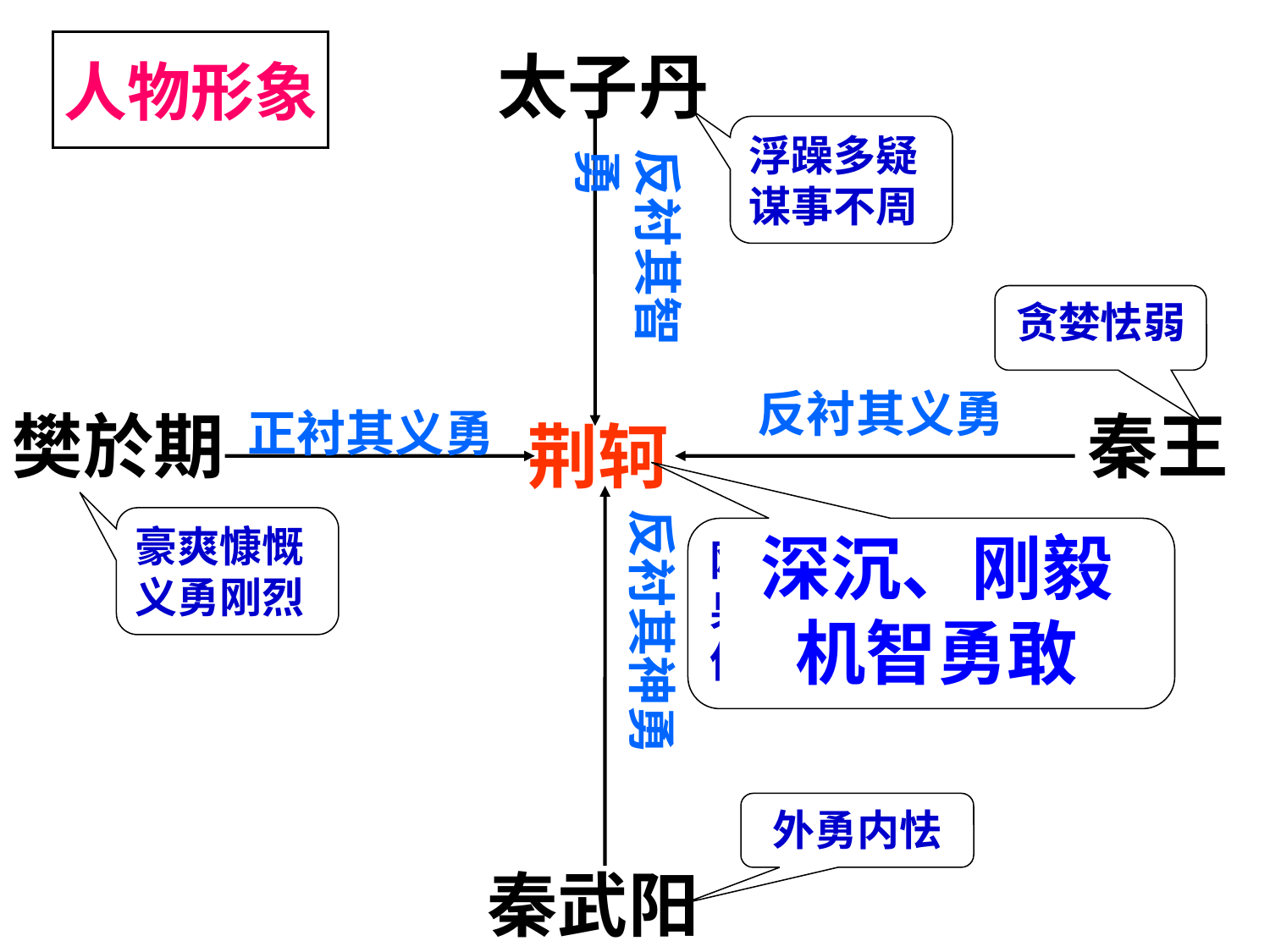

人物形象
太子丹

浮躁多疑
谋事不周
反衬其智勇
贪婪怯弱
反衬其义勇
樊於期
正衬其义勇
秦王
荆轲

反衬其神勇
豪爽慷慨
义勇刚烈
刚烈忠义、有勇有谋、果敢机智、视死如归的侠义之士的形象
深沉、刚毅
机智勇敢
外勇内怯
秦武阳